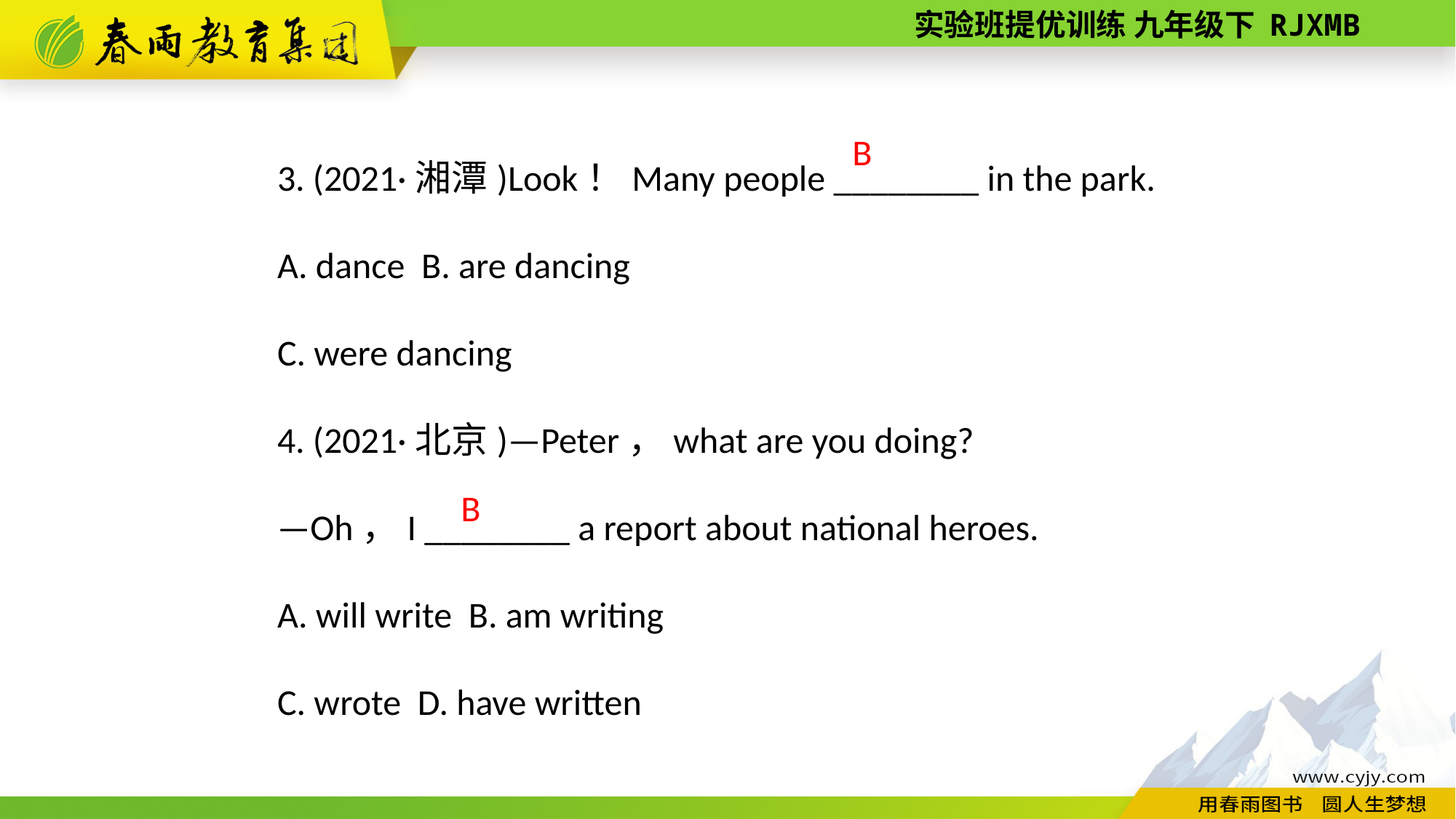

3. (2021·湘潭)Look！Many people ________ in the park.
A. dance  B. are dancing
C. were dancing
4. (2021·北京)—Peter，what are you doing?
—Oh，I ________ a report about national heroes.
A. will write  B. am writing
C. wrote  D. have written
B
B